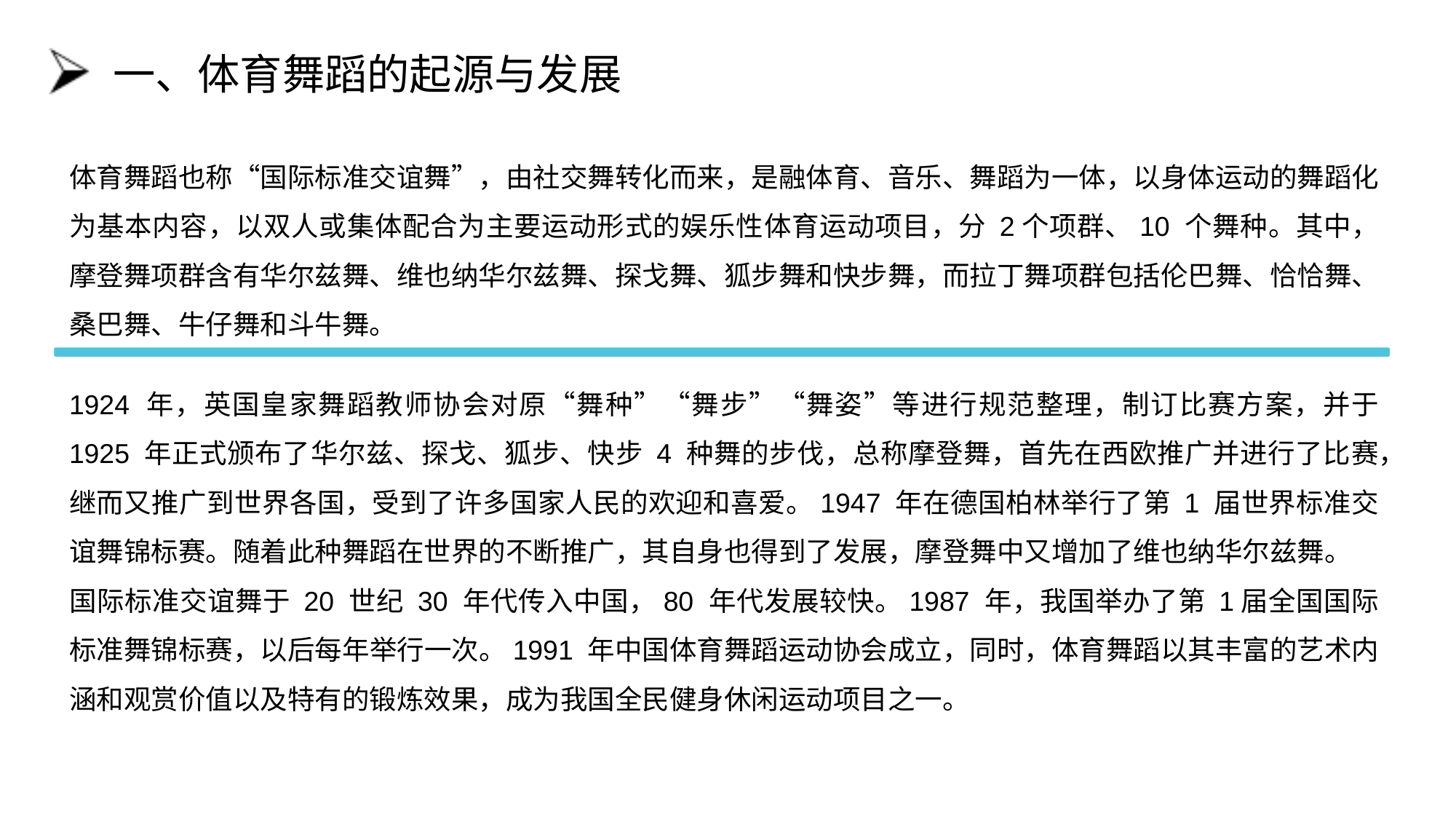

# 一、体育舞蹈的起源与发展
体育舞蹈也称“国际标准交谊舞”，由社交舞转化而来，是融体育、音乐、舞蹈为一体，以身体运动的舞蹈化为基本内容，以双人或集体配合为主要运动形式的娱乐性体育运动项目，分 2个项群、10 个舞种。其中，摩登舞项群含有华尔兹舞、维也纳华尔兹舞、探戈舞、狐步舞和快步舞，而拉丁舞项群包括伦巴舞、恰恰舞、桑巴舞、牛仔舞和斗牛舞。

1924 年，英国皇家舞蹈教师协会对原“舞种”“舞步”“舞姿”等进行规范整理，制订比赛方案，并于 1925 年正式颁布了华尔兹、探戈、狐步、快步 4 种舞的步伐，总称摩登舞，首先在西欧推广并进行了比赛，继而又推广到世界各国，受到了许多国家人民的欢迎和喜爱。1947 年在德国柏林举行了第 1 届世界标准交谊舞锦标赛。随着此种舞蹈在世界的不断推广，其自身也得到了发展，摩登舞中又增加了维也纳华尔兹舞。
国际标准交谊舞于 20 世纪 30 年代传入中国，80 年代发展较快。1987 年，我国举办了第 1届全国国际标准舞锦标赛，以后每年举行一次。1991 年中国体育舞蹈运动协会成立，同时，体育舞蹈以其丰富的艺术内涵和观赏价值以及特有的锻炼效果，成为我国全民健身休闲运动项目之一。